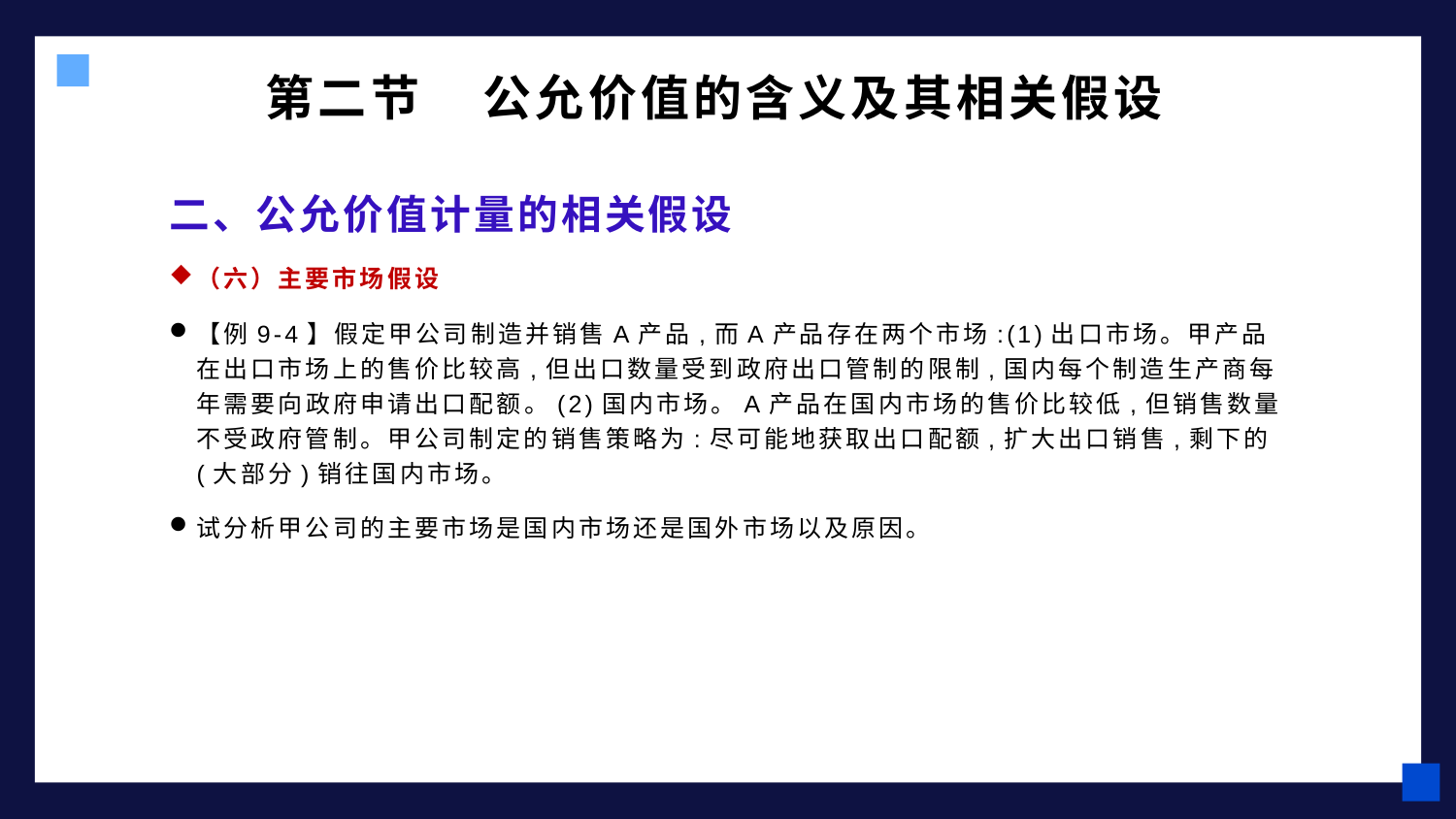

# 第二节    公允价值的含义及其相关假设
二、公允价值计量的相关假设
（六）主要市场假设
【例9-4】假定甲公司制造并销售A产品,而A产品存在两个市场:(1)出口市场。甲产品在出口市场上的售价比较高,但出口数量受到政府出口管制的限制,国内每个制造生产商每年需要向政府申请出口配额。(2)国内市场。A产品在国内市场的售价比较低,但销售数量不受政府管制。甲公司制定的销售策略为:尽可能地获取出口配额,扩大出口销售,剩下的(大部分)销往国内市场。
试分析甲公司的主要市场是国内市场还是国外市场以及原因。